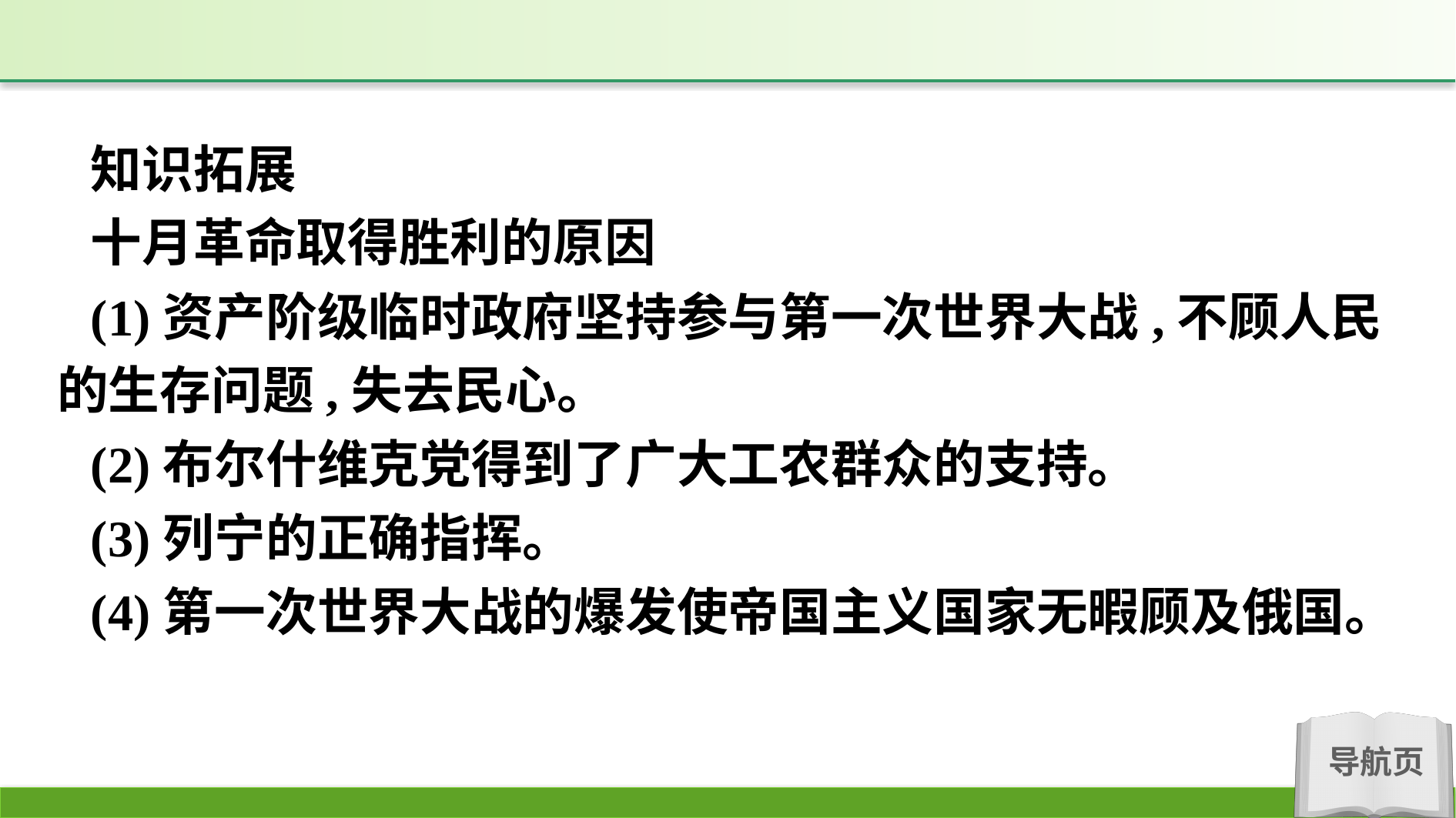

知识拓展
十月革命取得胜利的原因
(1)资产阶级临时政府坚持参与第一次世界大战,不顾人民的生存问题,失去民心。
(2)布尔什维克党得到了广大工农群众的支持。
(3)列宁的正确指挥。
(4)第一次世界大战的爆发使帝国主义国家无暇顾及俄国。